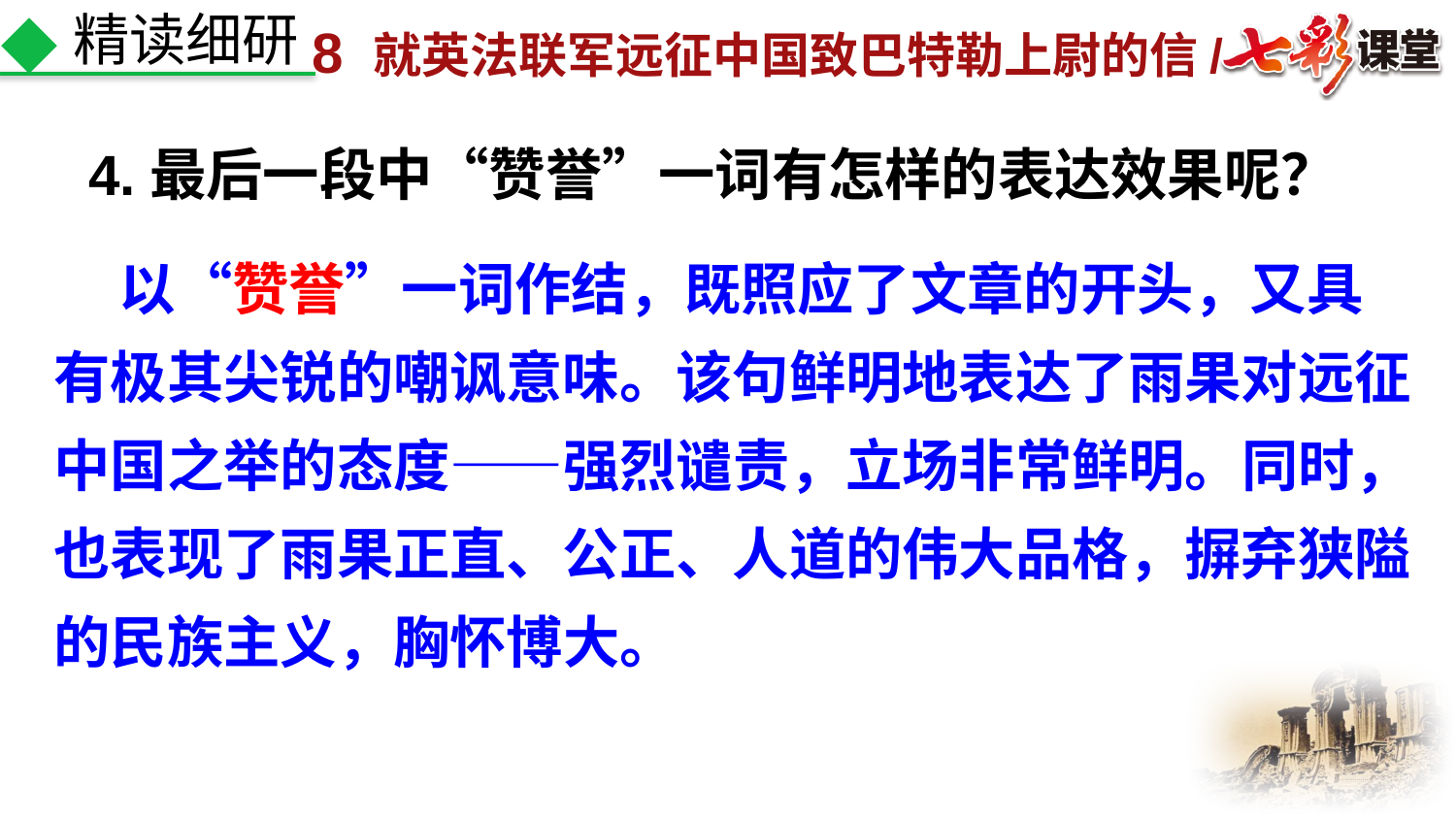

精读细研

4.最后一段中“赞誉”一词有怎样的表达效果呢？
    以“赞誉”一词作结，既照应了文章的开头，又具有极其尖锐的嘲讽意味。该句鲜明地表达了雨果对远征中国之举的态度——强烈谴责，立场非常鲜明。同时，也表现了雨果正直、公正、人道的伟大品格，摒弃狭隘的民族主义，胸怀博大。